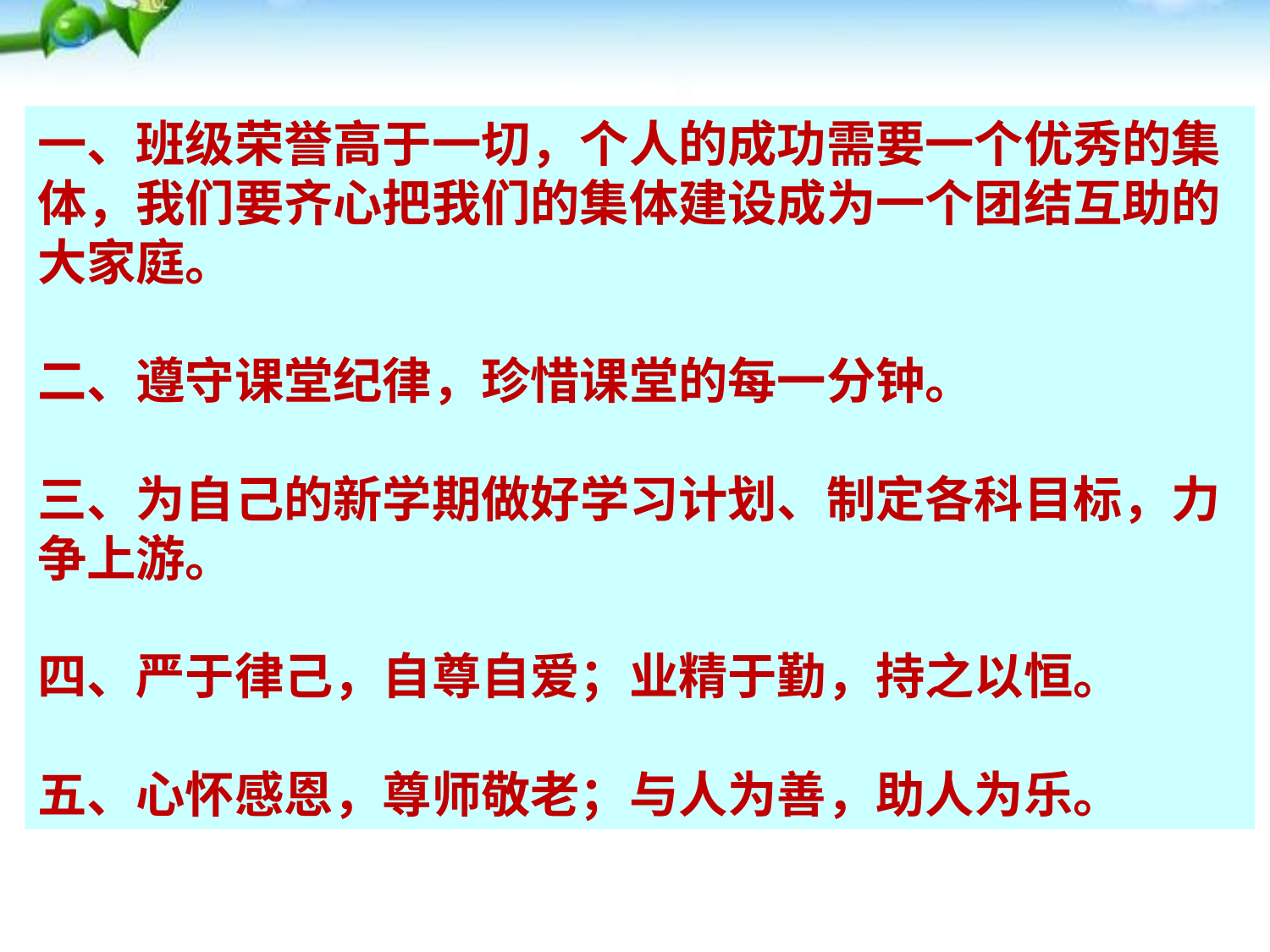

一、班级荣誉高于一切，个人的成功需要一个优秀的集体，我们要齐心把我们的集体建设成为一个团结互助的大家庭。

二、遵守课堂纪律，珍惜课堂的每一分钟。

三、为自己的新学期做好学习计划、制定各科目标，力争上游。

四、严于律己，自尊自爱；业精于勤，持之以恒。

五、心怀感恩，尊师敬老；与人为善，助人为乐。